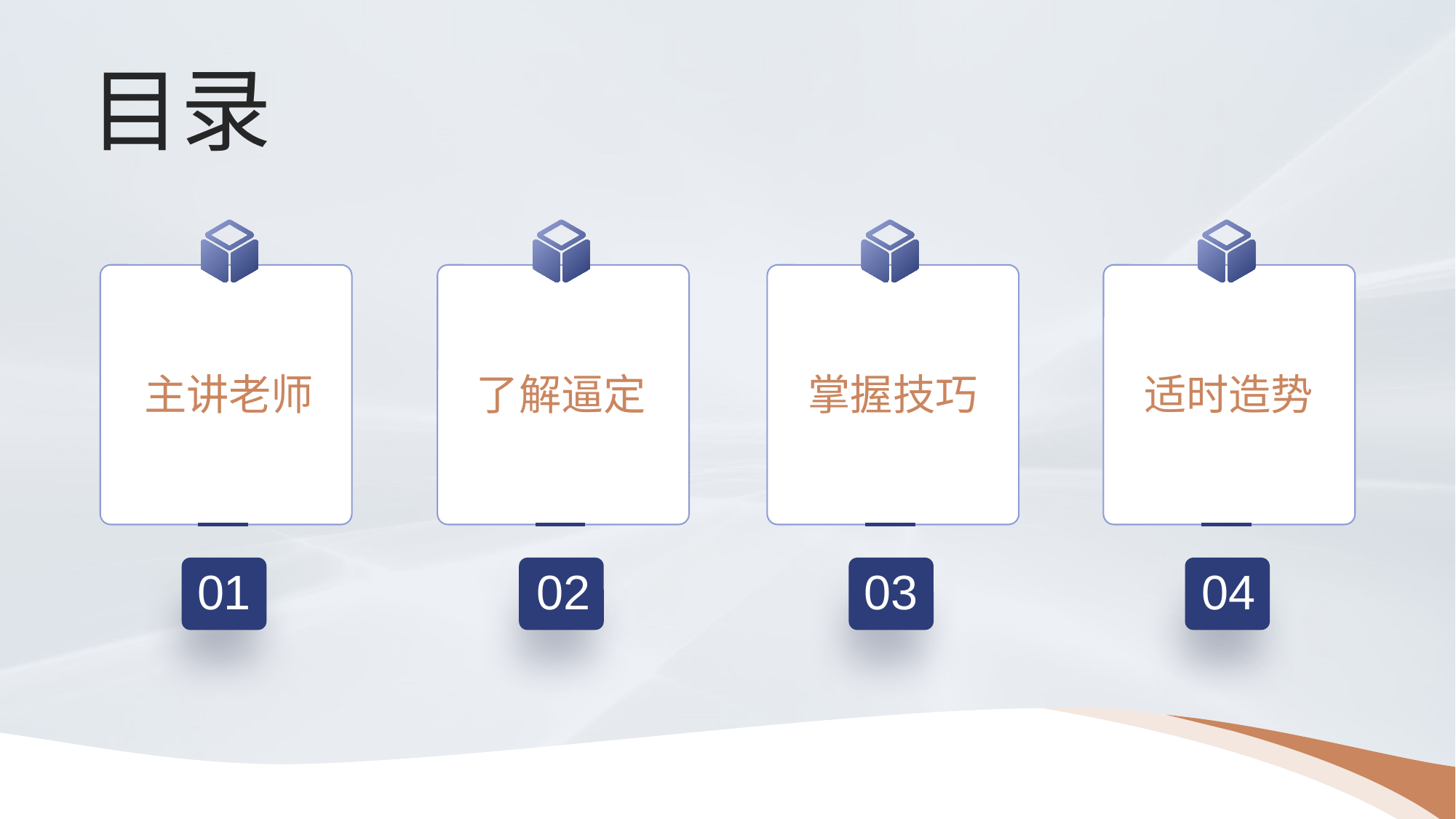

主讲老师
了解逼定
掌握技巧
适时造势
01
02
03
04